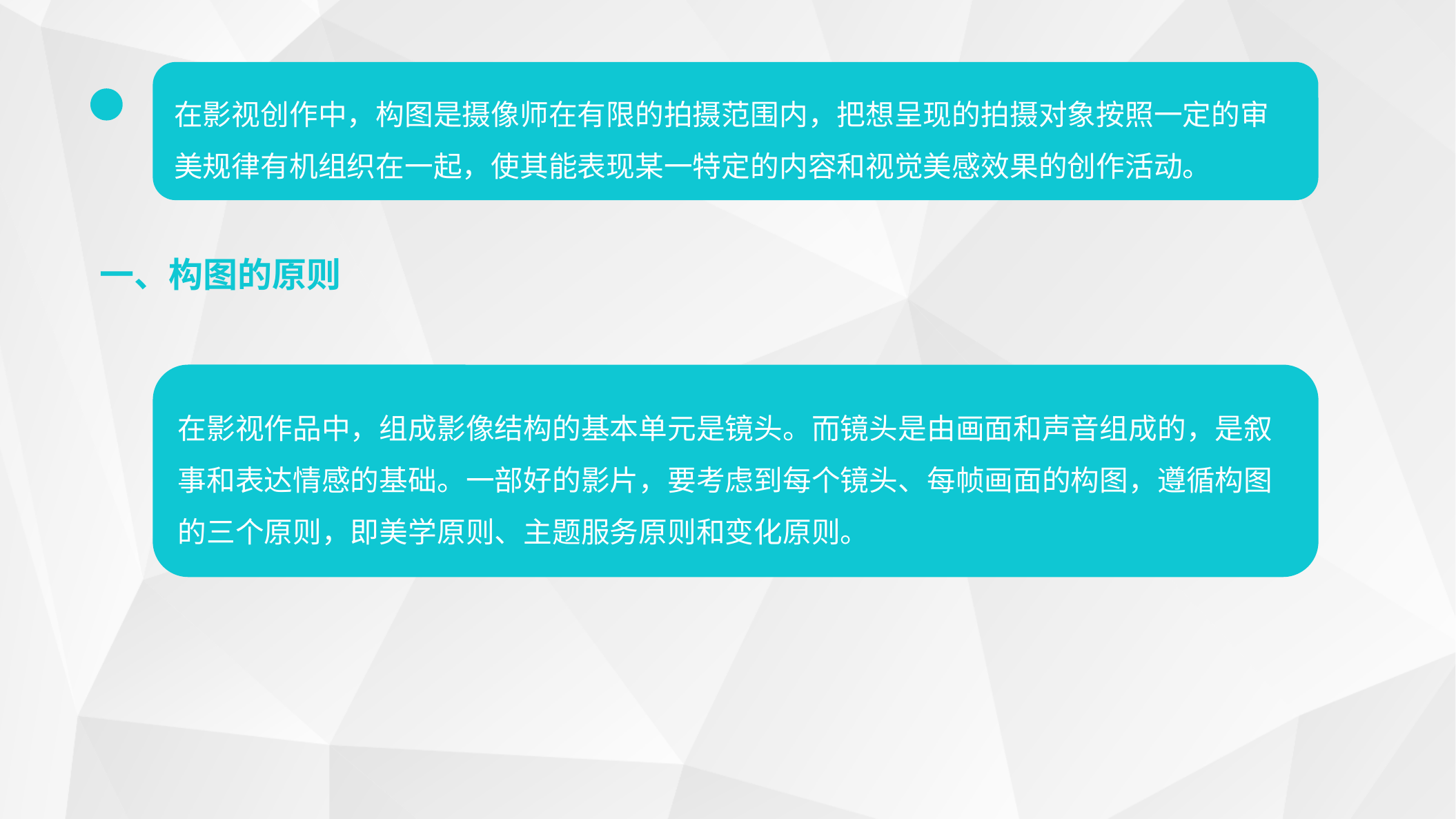

在影视创作中，构图是摄像师在有限的拍摄范围内，把想呈现的拍摄对象按照一定的审美规律有机组织在一起，使其能表现某一特定的内容和视觉美感效果的创作活动。

一、构图的原则
在影视作品中，组成影像结构的基本单元是镜头。而镜头是由画面和声音组成的，是叙事和表达情感的基础。一部好的影片，要考虑到每个镜头、每帧画面的构图，遵循构图的三个原则，即美学原则、主题服务原则和变化原则。